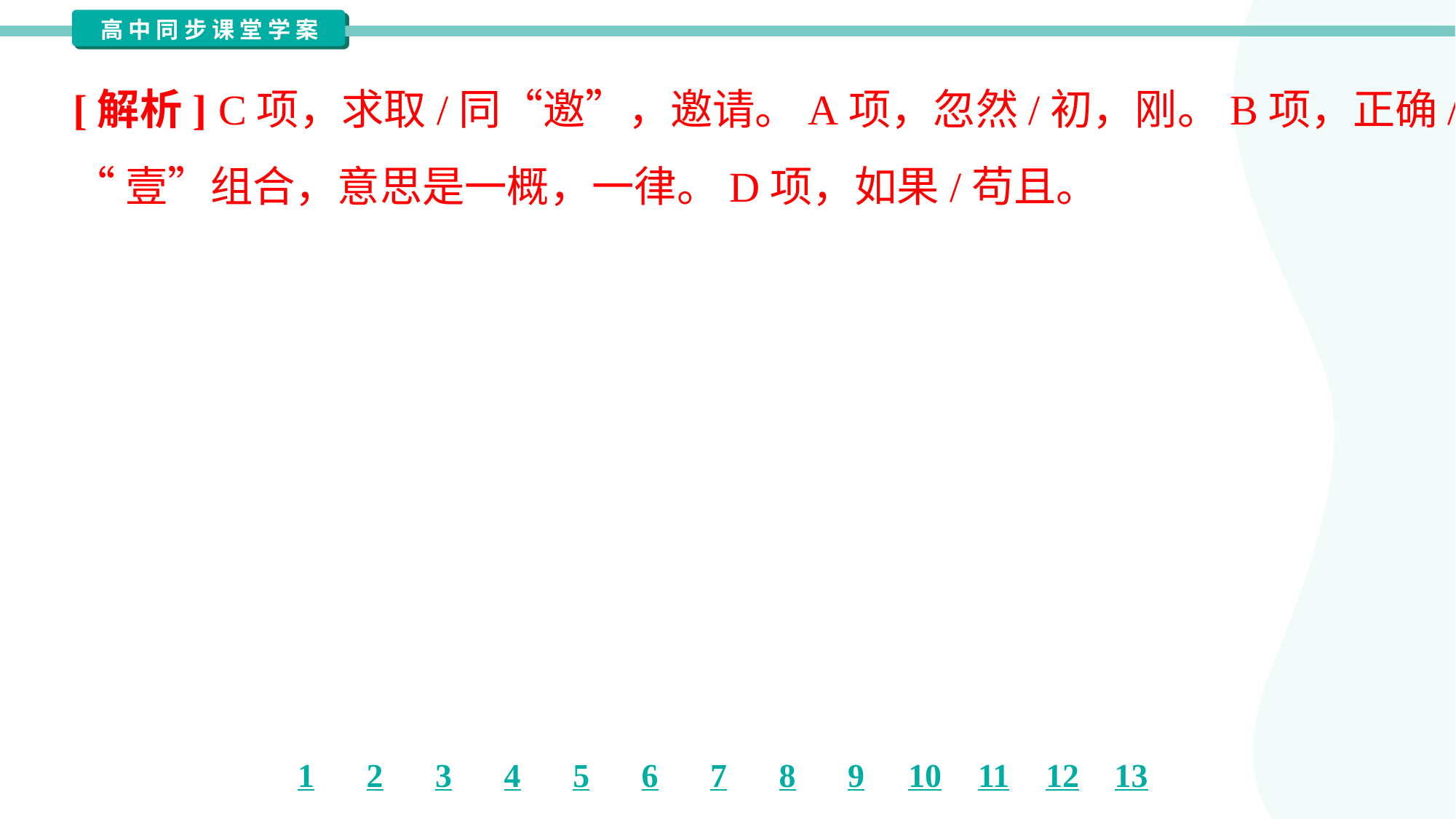

[解析] C项，求取/同“邀”，邀请。A项，忽然/初，刚。B项，正确/与
“壹”组合，意思是一概，一律。D项，如果/苟且。